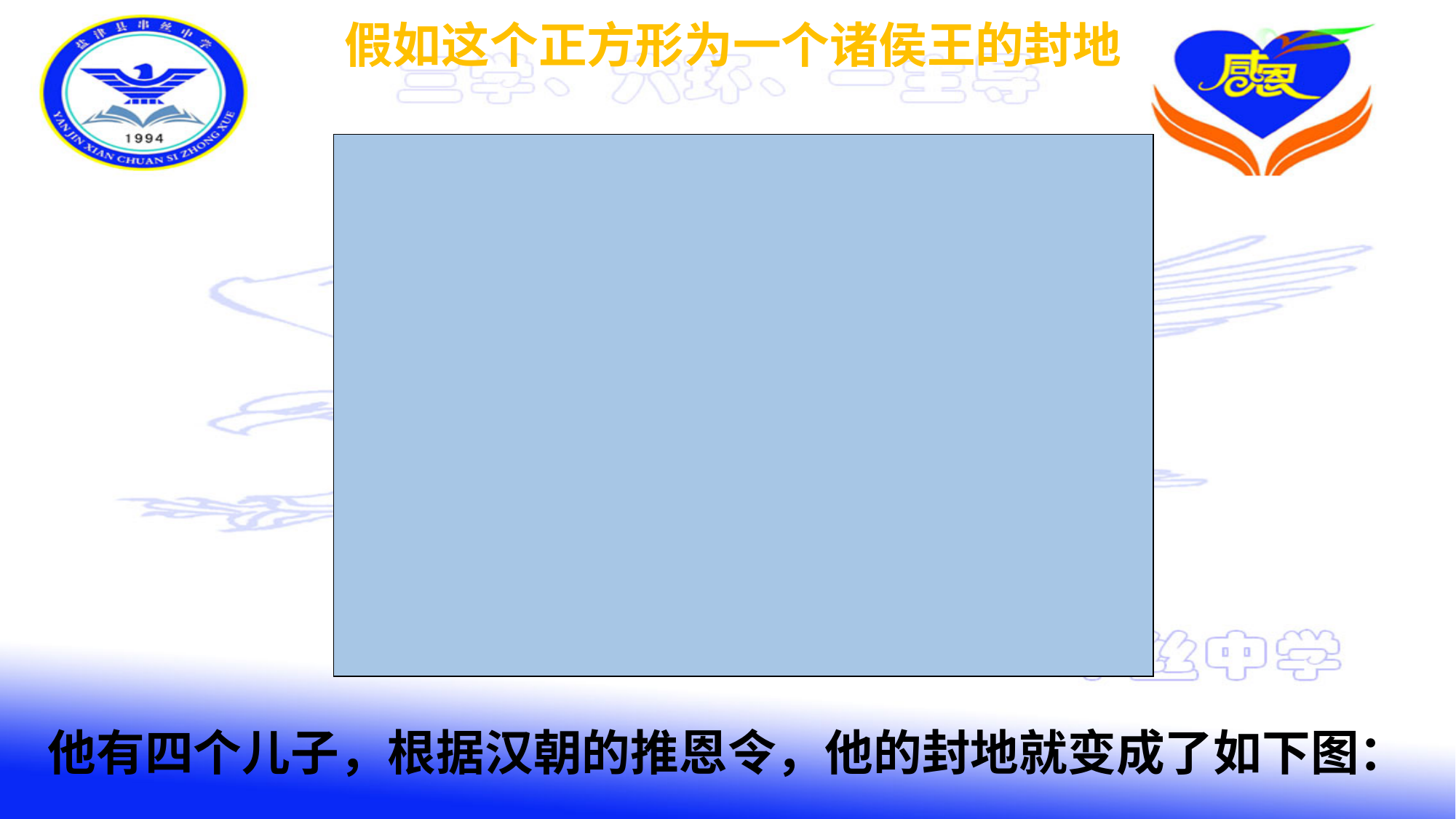

假如这个正方形为一个诸侯王的封地

他有四个儿子，根据汉朝的推恩令，他的封地就变成了如下图：